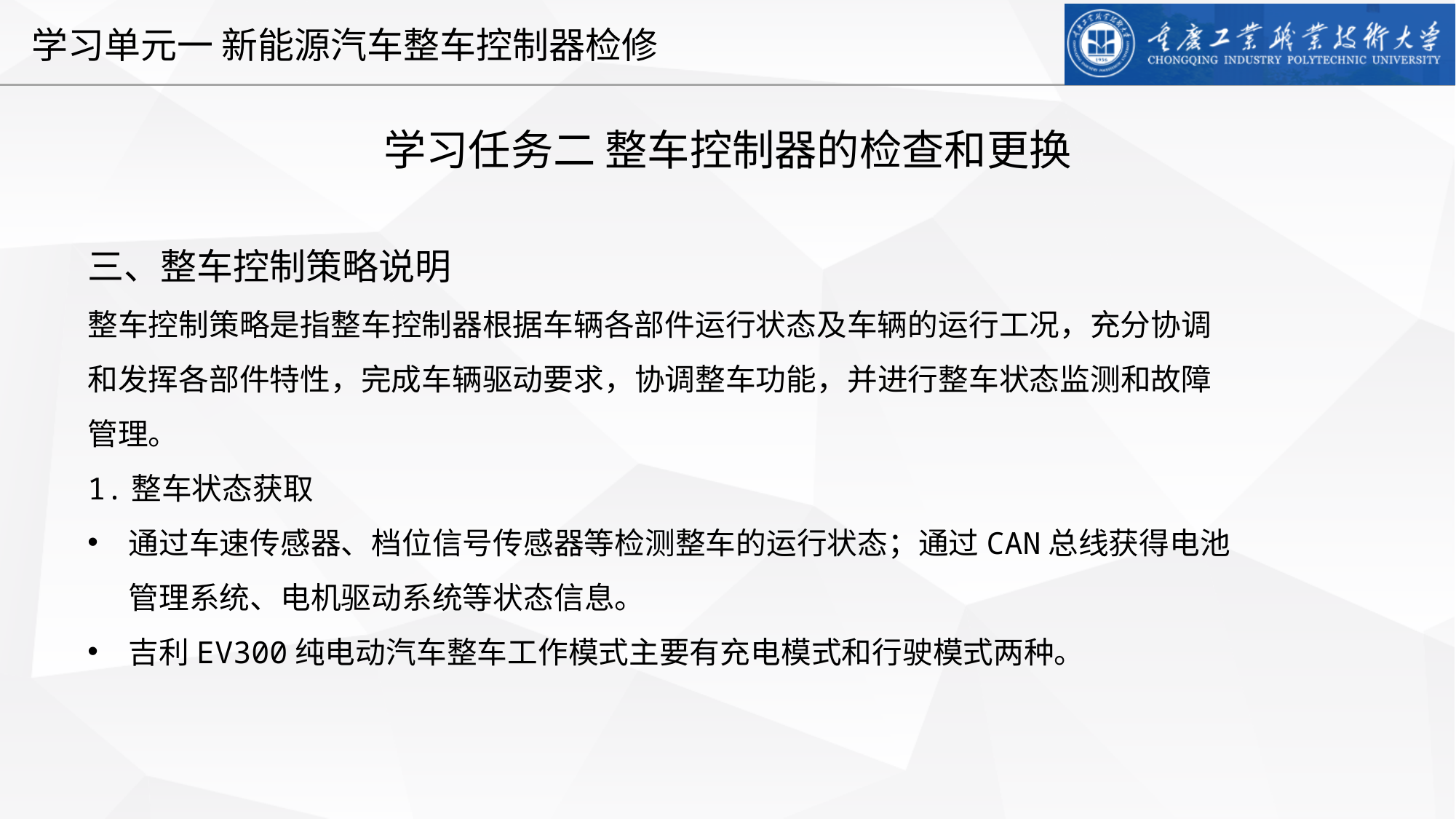

学习任务二 整车控制器的检查和更换
三、整车控制策略说明
整车控制策略是指整车控制器根据车辆各部件运行状态及车辆的运行工况，充分协调和发挥各部件特性，完成车辆驱动要求，协调整车功能，并进行整车状态监测和故障管理。
1.整车状态获取
通过车速传感器、档位信号传感器等检测整车的运行状态；通过CAN总线获得电池管理系统、电机驱动系统等状态信息。
吉利EV300纯电动汽车整车工作模式主要有充电模式和行驶模式两种。